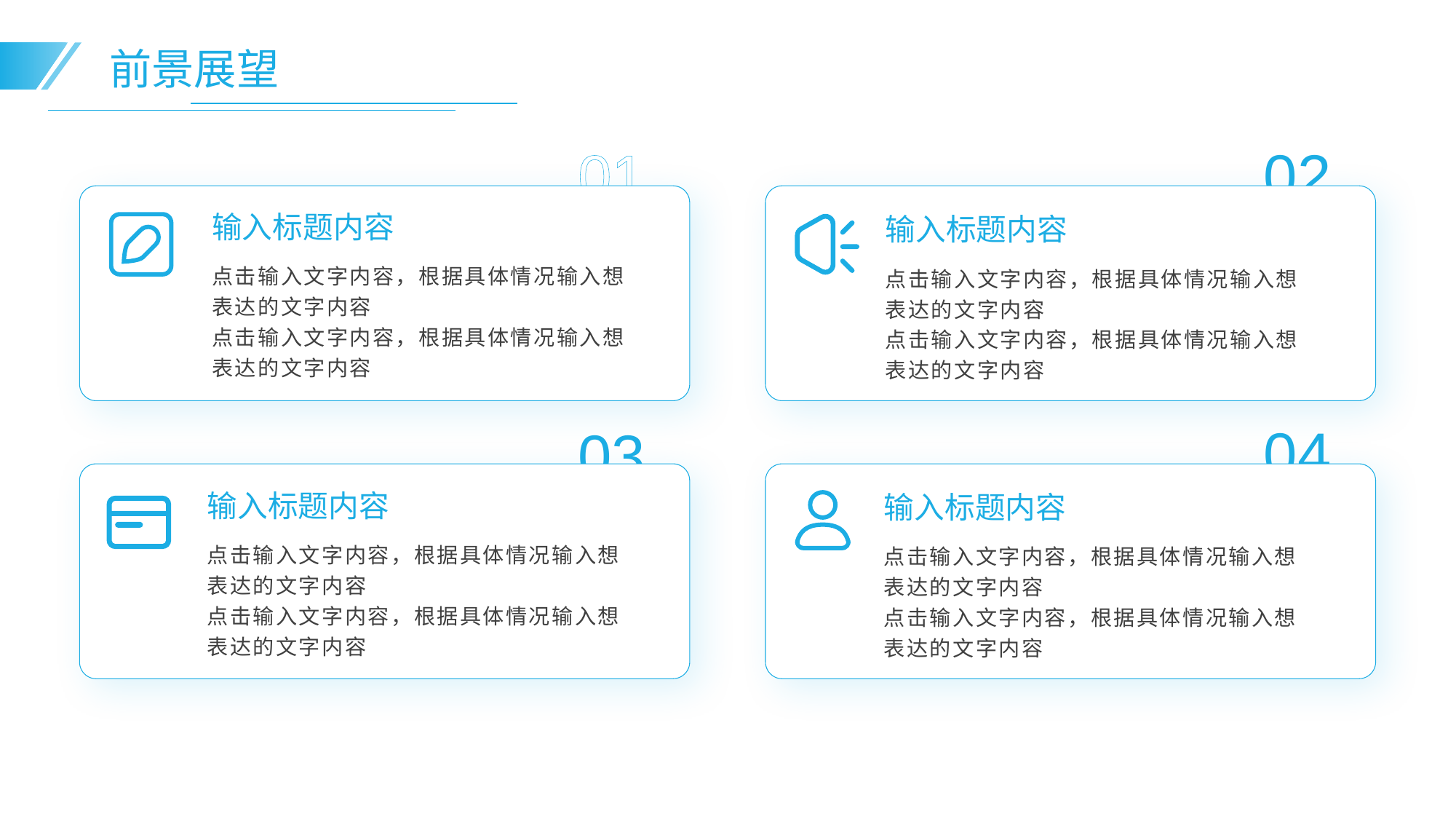

前景展望
01
02

输入标题内容
输入标题内容

点击输入文字内容，根据具体情况输入想表达的文字内容
点击输入文字内容，根据具体情况输入想表达的文字内容
点击输入文字内容，根据具体情况输入想表达的文字内容
点击输入文字内容，根据具体情况输入想表达的文字内容
04
03

输入标题内容
输入标题内容

点击输入文字内容，根据具体情况输入想表达的文字内容
点击输入文字内容，根据具体情况输入想表达的文字内容
点击输入文字内容，根据具体情况输入想表达的文字内容
点击输入文字内容，根据具体情况输入想表达的文字内容